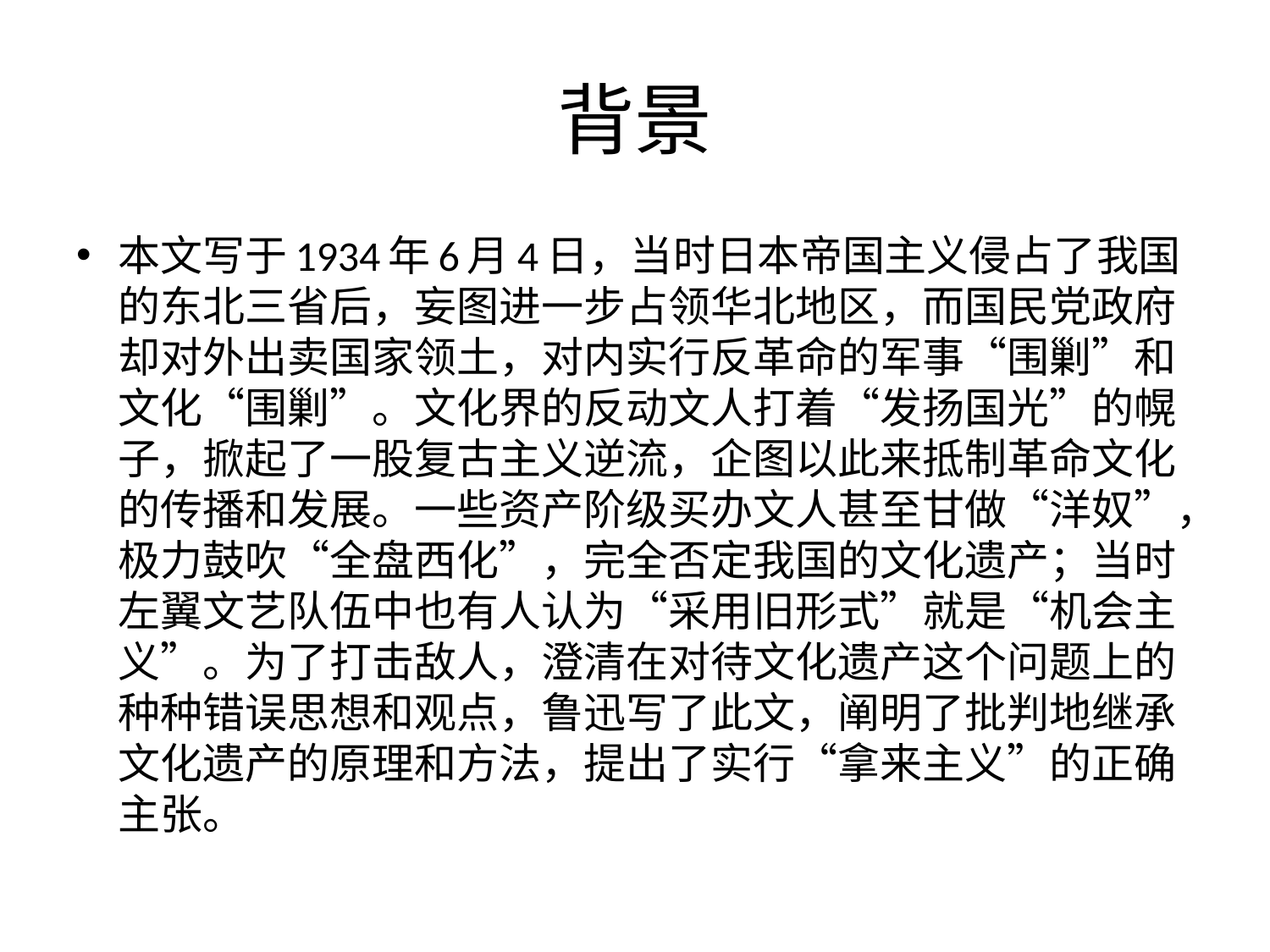

# 背景
本文写于1934年6月4日，当时日本帝国主义侵占了我国的东北三省后，妄图进一步占领华北地区，而国民党政府却对外出卖国家领土，对内实行反革命的军事“围剿”和文化“围剿”。文化界的反动文人打着“发扬国光”的幌子，掀起了一股复古主义逆流，企图以此来抵制革命文化的传播和发展。一些资产阶级买办文人甚至甘做“洋奴”，极力鼓吹“全盘西化”，完全否定我国的文化遗产；当时左翼文艺队伍中也有人认为“采用旧形式”就是“机会主义”。为了打击敌人，澄清在对待文化遗产这个问题上的种种错误思想和观点，鲁迅写了此文，阐明了批判地继承文化遗产的原理和方法，提出了实行“拿来主义”的正确主张。